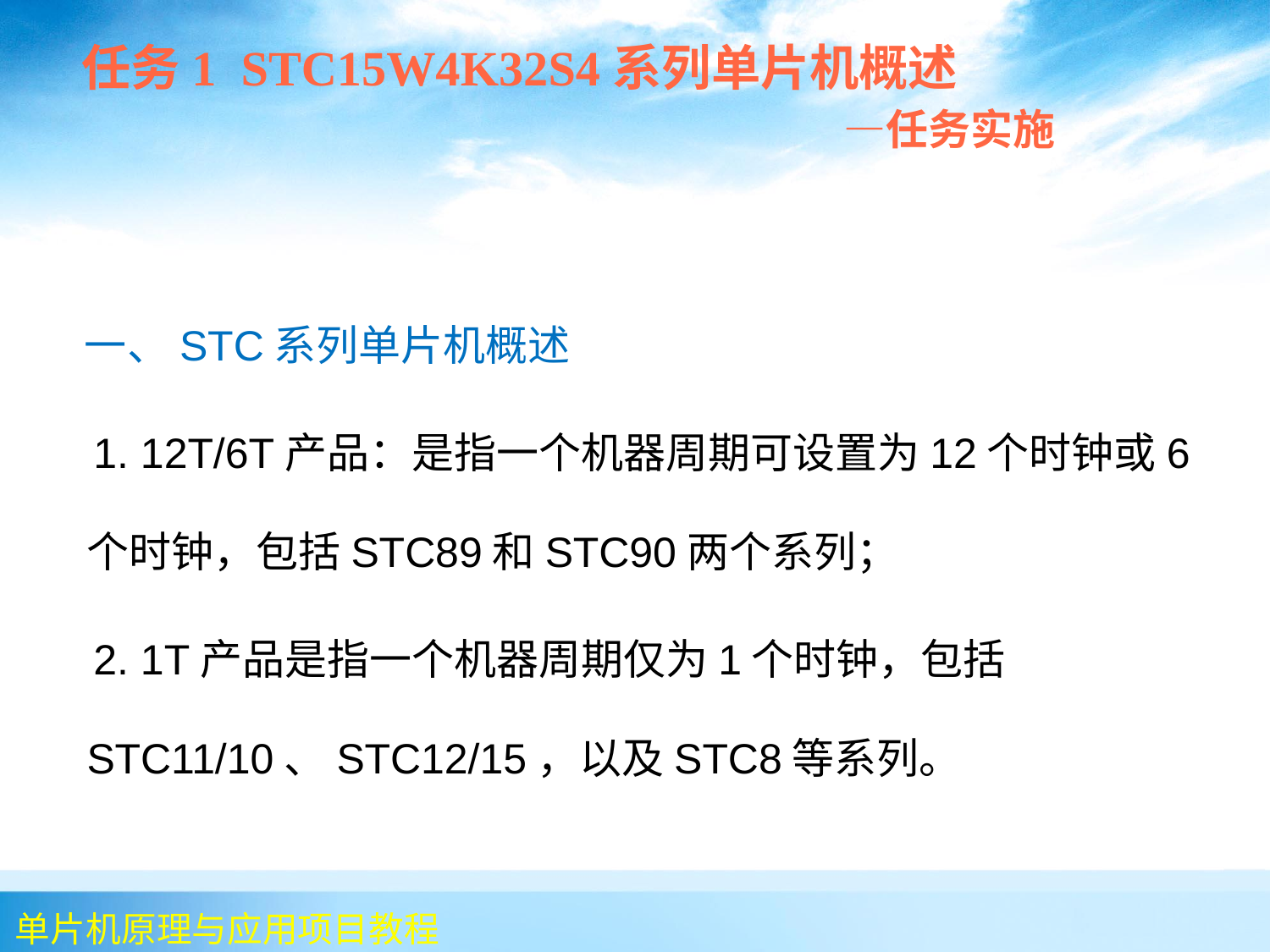

任务1  STC15W4K32S4系列单片机概述
                                                                        —任务实施
   一、STC系列单片机概述
    1. 12T/6T产品：是指一个机器周期可设置为12个时钟或6个时钟，包括STC89和STC90两个系列；
    2. 1T产品是指一个机器周期仅为1个时钟，包括STC11/10、STC12/15，以及STC8等系列。